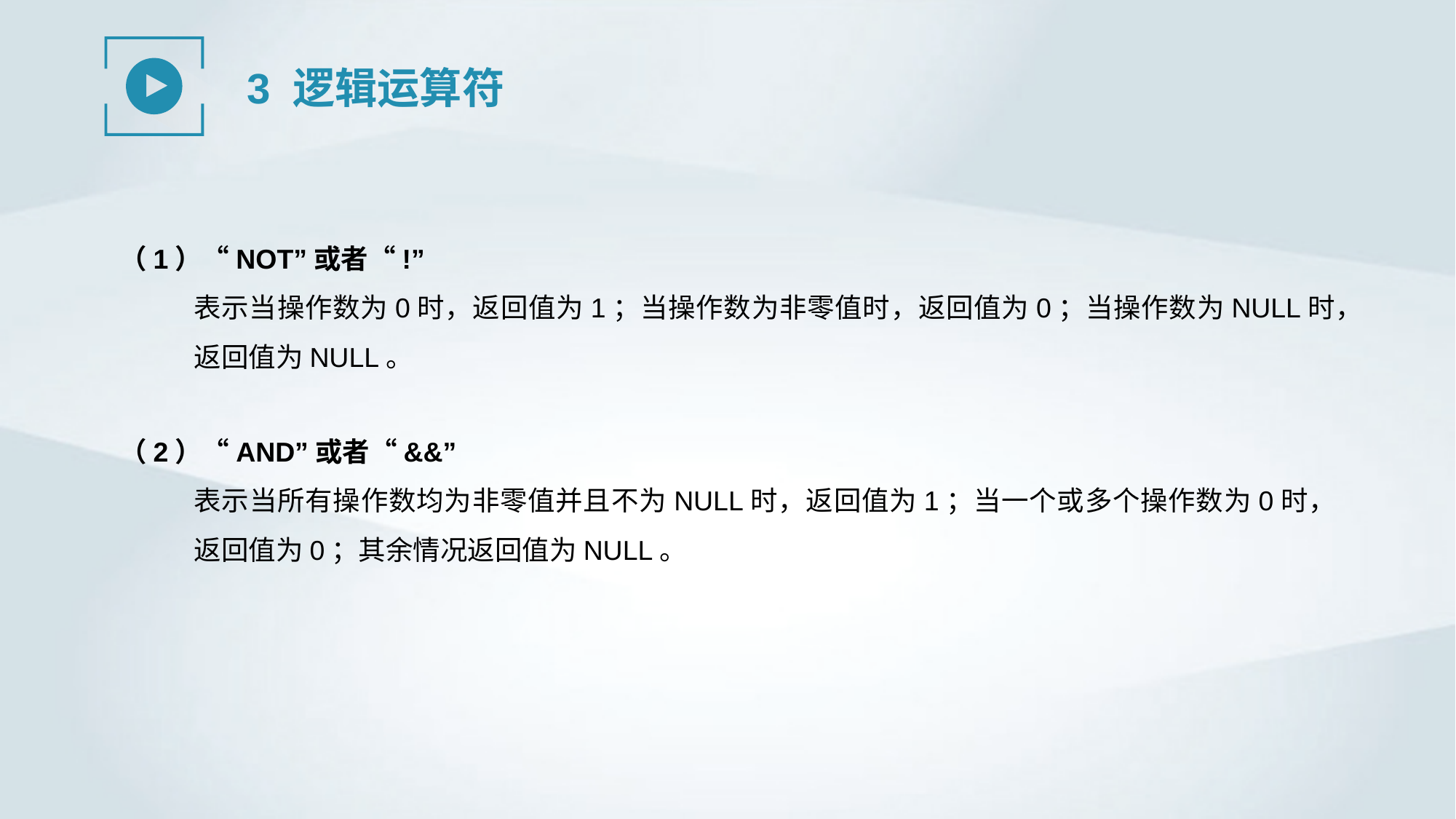

3 逻辑运算符
（1）“NOT”或者“!”
表示当操作数为0时，返回值为1；当操作数为非零值时，返回值为0；当操作数为NULL时，返回值为NULL。
（2）“AND”或者“&&”
表示当所有操作数均为非零值并且不为NULL时，返回值为1；当一个或多个操作数为0时，返回值为0；其余情况返回值为NULL。